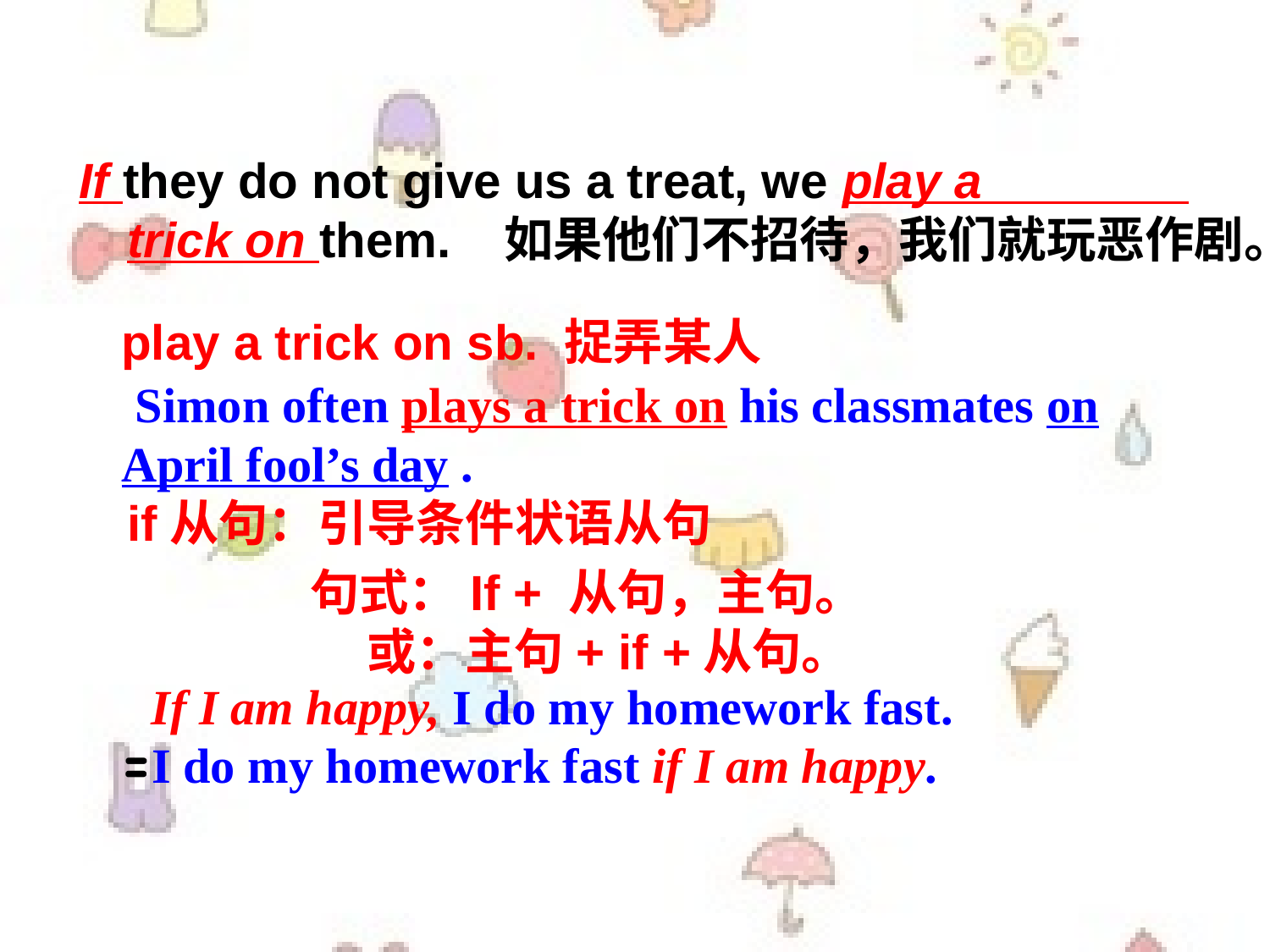

If they do not give us a treat, we play a                trick on them.   如果他们不招待，我们就玩恶作剧。
play a trick on sb. 捉弄某人
 Simon often plays a trick on his classmates on April fool’s day .
if从句：引导条件状语从句
句式：If + 从句，主句。
    或：主句+ if +从句。
If I am happy, I do my homework fast.
=I do my homework fast if I am happy.